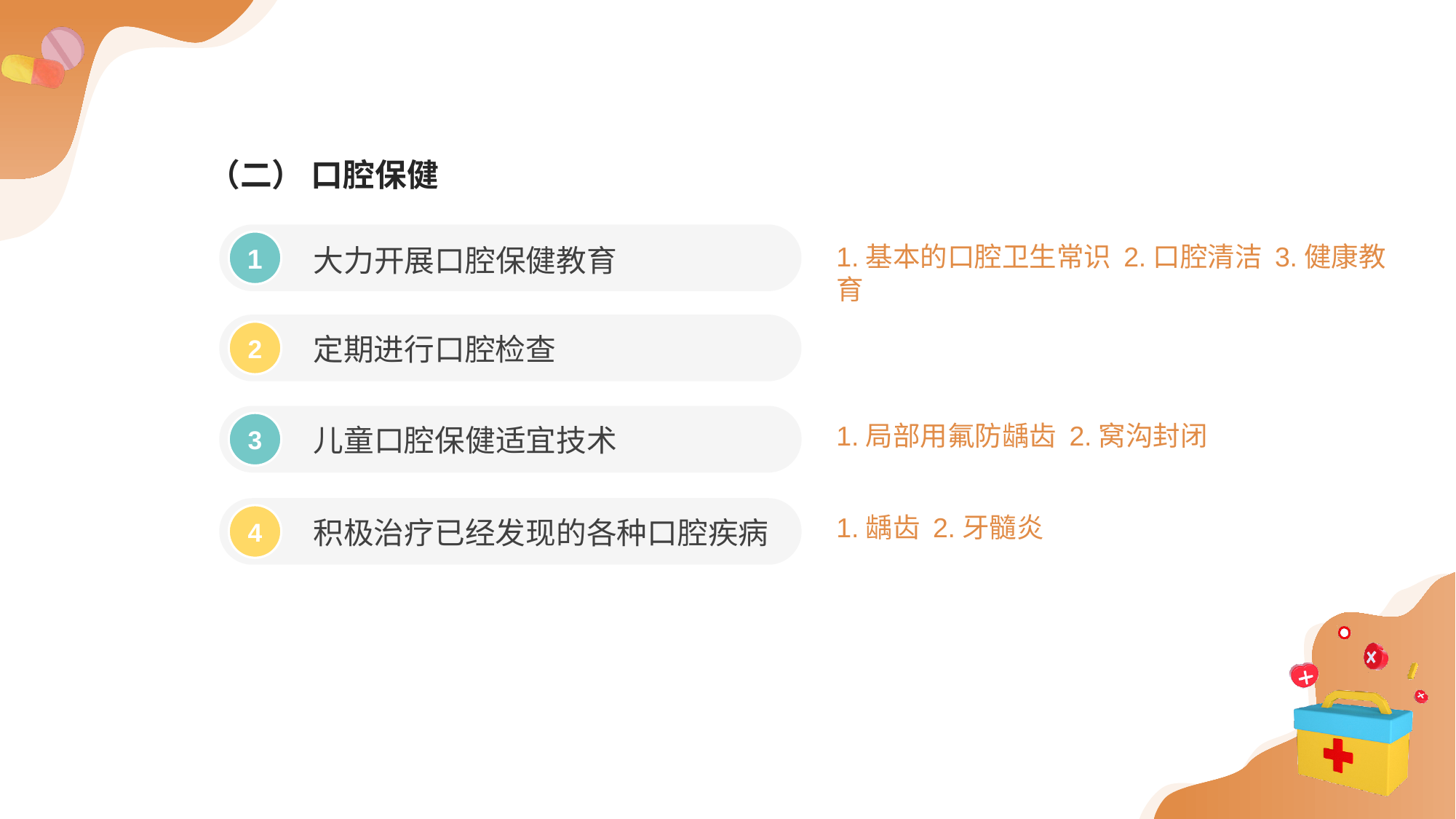

（二） 口腔保健
大力开展口腔保健教育

1
1.基本的口腔卫生常识 2.口腔清洁 3.健康教育
定期进行口腔检查

2
儿童口腔保健适宜技术

3
1.局部用氟防龋齿 2.窝沟封闭
积极治疗已经发现的各种口腔疾病

1.龋齿 2.牙髓炎
4